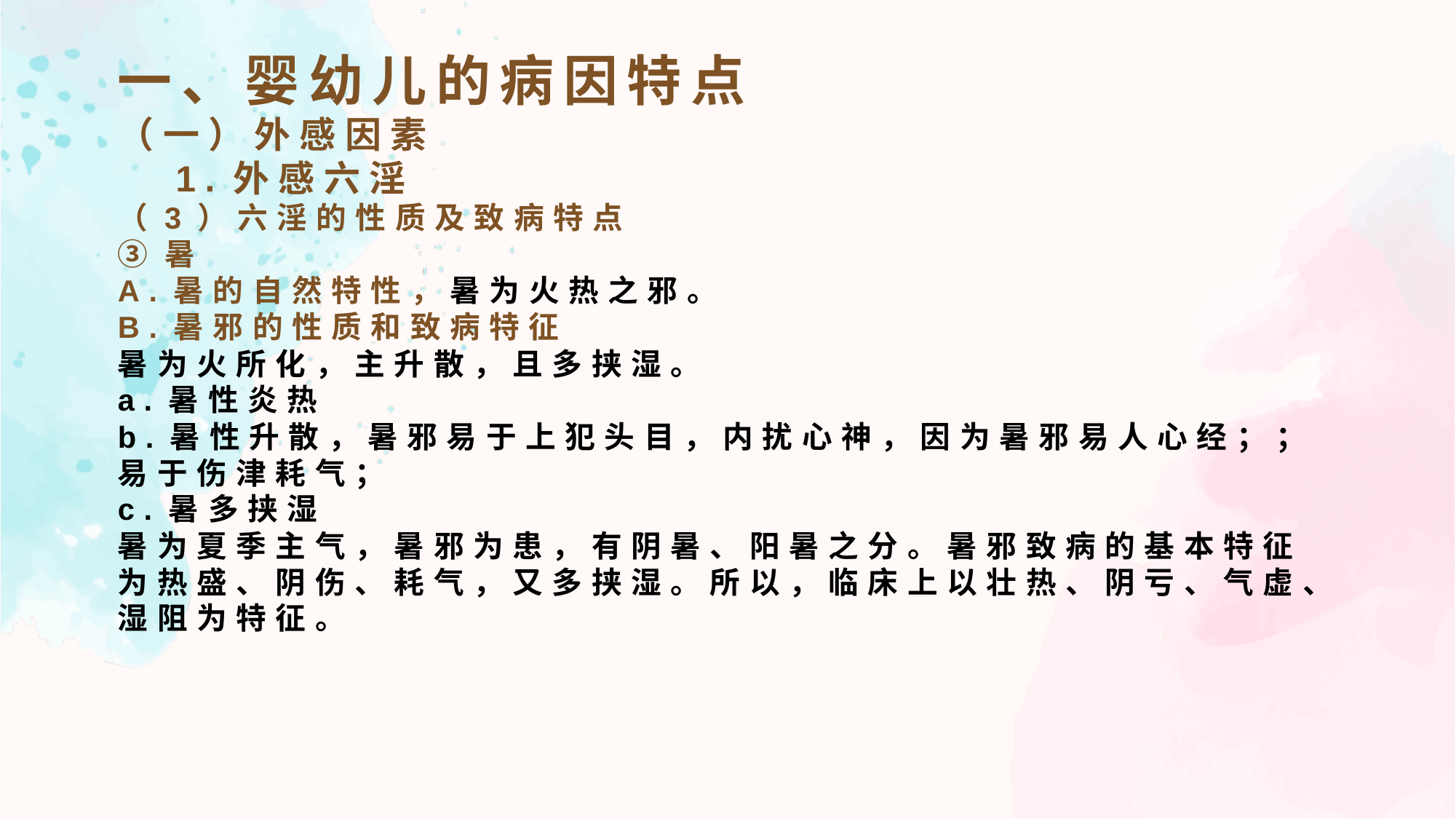

一、婴幼儿的病因特点
（一）外感因素
   1.外感六淫
（3）六淫的性质及致病特点
③暑
A.暑的自然特性，暑为火热之邪。
B.暑邪的性质和致病特征
暑为火所化，主升散，且多挟湿。
a.暑性炎热
b.暑性升散，暑邪易于上犯头目，内扰心神，因为暑邪易人心经；；易于伤津耗气；
c.暑多挟湿
暑为夏季主气，暑邪为患，有阴暑、阳暑之分。暑邪致病的基本特征为热盛、阴伤、耗气，又多挟湿。所以，临床上以壮热、阴亏、气虚、湿阻为特征。